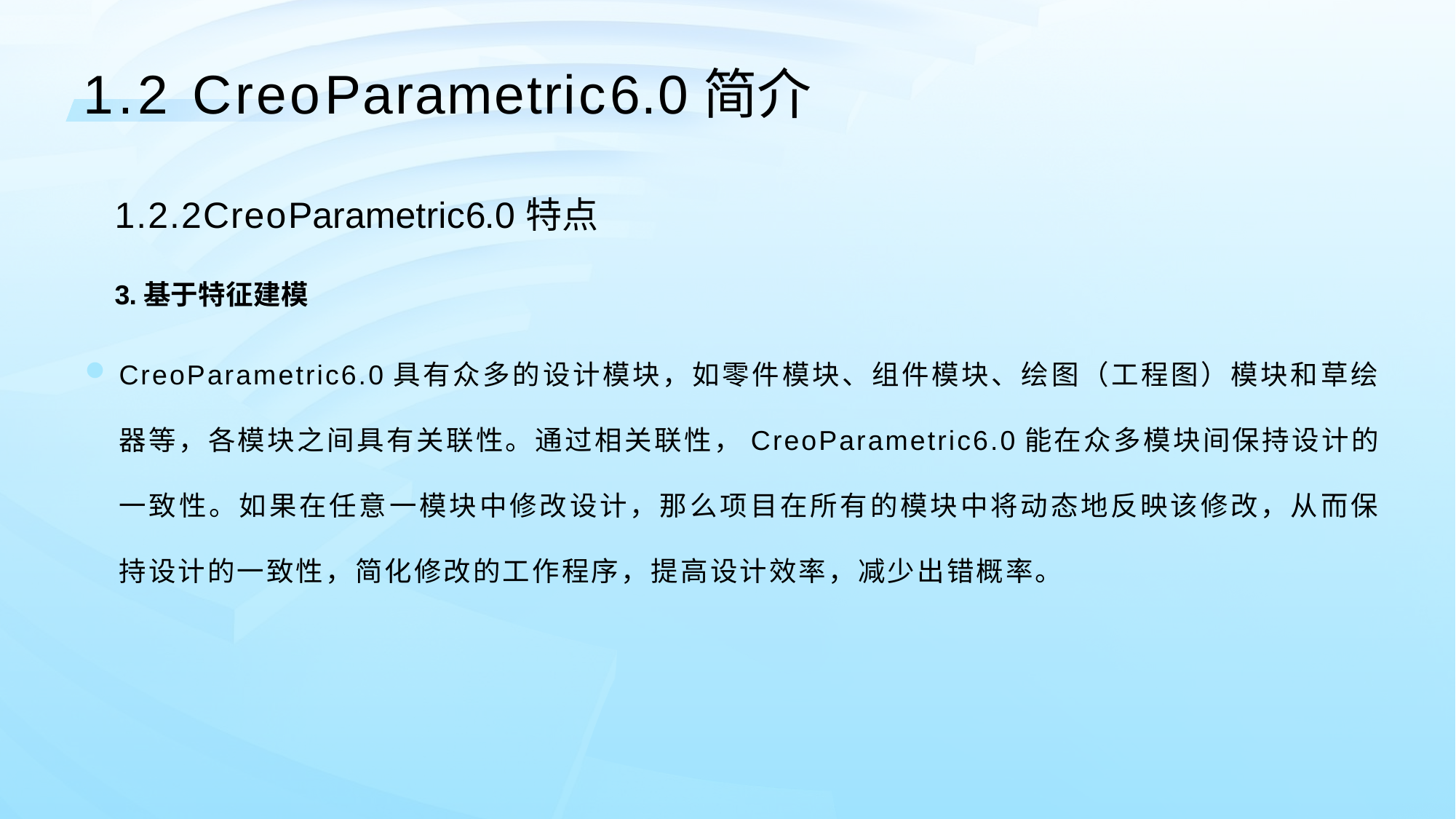

1.2	CreoParametric6.0简介
1.2.2CreoParametric6.0特点
3.基于特征建模
CreoParametric6.0具有众多的设计模块，如零件模块、组件模块、绘图（工程图）模块和草绘器等，各模块之间具有关联性。通过相关联性，CreoParametric6.0能在众多模块间保持设计的一致性。如果在任意一模块中修改设计，那么项目在所有的模块中将动态地反映该修改，从而保持设计的一致性，简化修改的工作程序，提高设计效率，减少出错概率。